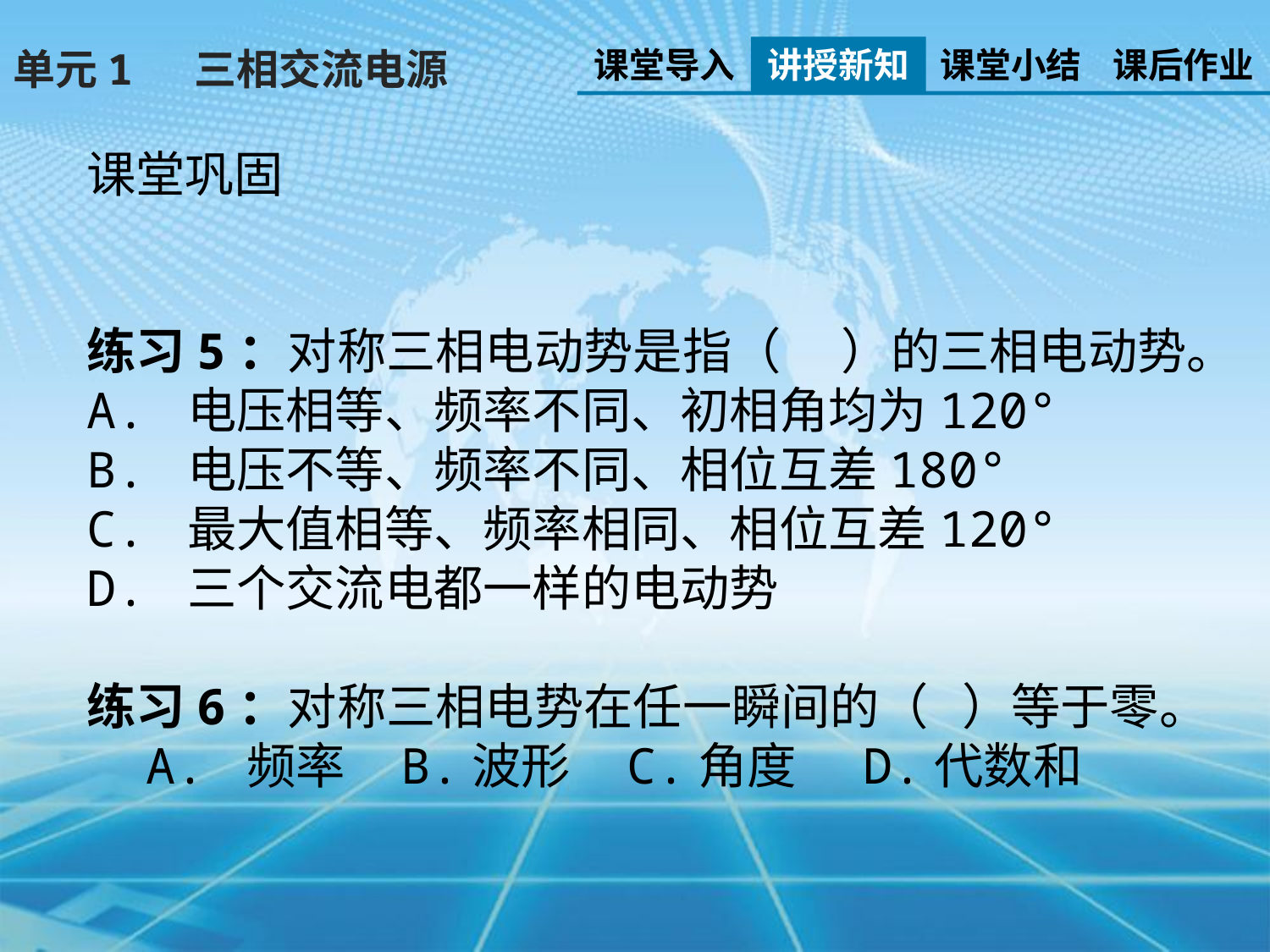

课堂导入
讲授新知
课堂小结
课后作业
单元1  三相交流电源
课堂巩固
练习5：对称三相电动势是指（   ）的三相电动势。
A. 电压相等、频率不同、初相角均为120°
B. 电压不等、频率不同、相位互差180°
C. 最大值相等、频率相同、相位互差120°
D. 三个交流电都一样的电动势

练习6：对称三相电势在任一瞬间的（   ）等于零。
  A. 频率    B.波形    C.角度     D.代数和